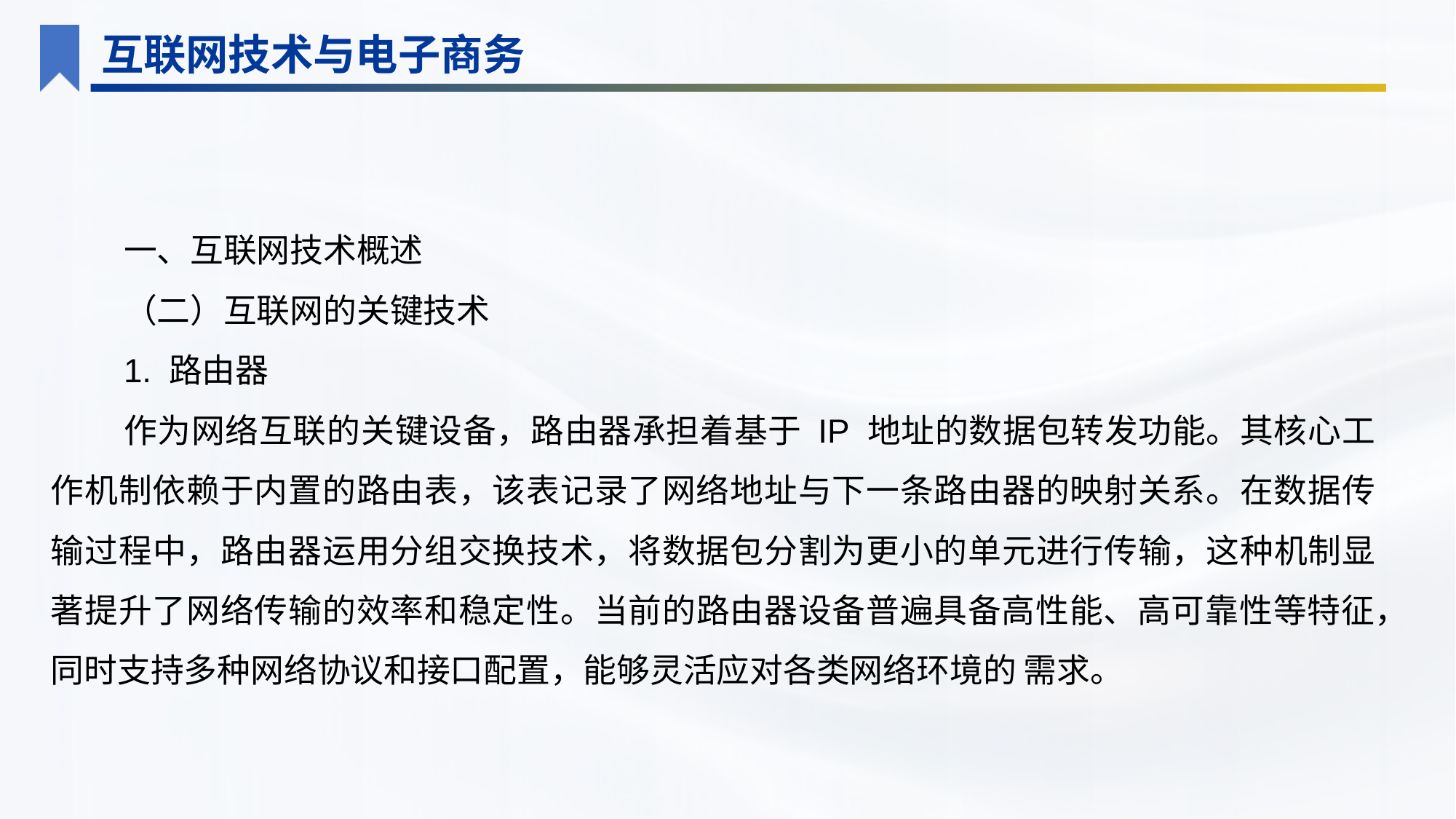

互联网技术与电子商务
一、互联网技术概述
（二）互联网的关键技术
1. 路由器
作为网络互联的关键设备，路由器承担着基于 IP 地址的数据包转发功能。其核心工作机制依赖于内置的路由表，该表记录了网络地址与下一条路由器的映射关系。在数据传输过程中，路由器运用分组交换技术，将数据包分割为更小的单元进行传输，这种机制显著提升了网络传输的效率和稳定性。当前的路由器设备普遍具备高性能、高可靠性等特征，同时支持多种网络协议和接口配置，能够灵活应对各类网络环境的 需求。